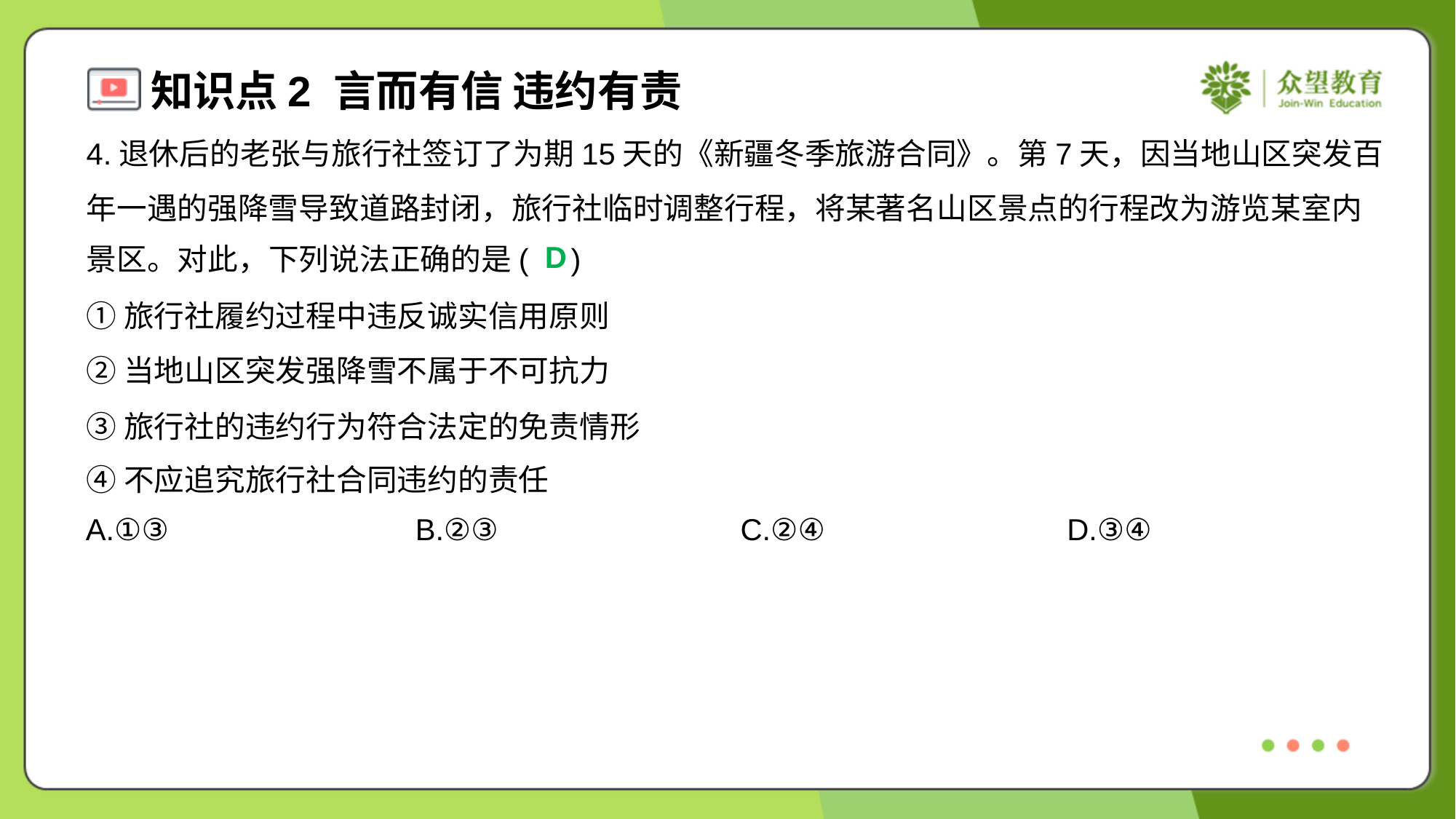

4.退休后的老张与旅行社签订了为期15天的《新疆冬季旅游合同》。第7天，因当地山区突发百
年一遇的强降雪导致道路封闭，旅行社临时调整行程，将某著名山区景点的行程改为游览某室内
景区。对此，下列说法正确的是(     )
D
①旅行社履约过程中违反诚实信用原则
②当地山区突发强降雪不属于不可抗力
③旅行社的违约行为符合法定的免责情形
④不应追究旅行社合同违约的责任
A.①③	B.②③	C.②④	D.③④